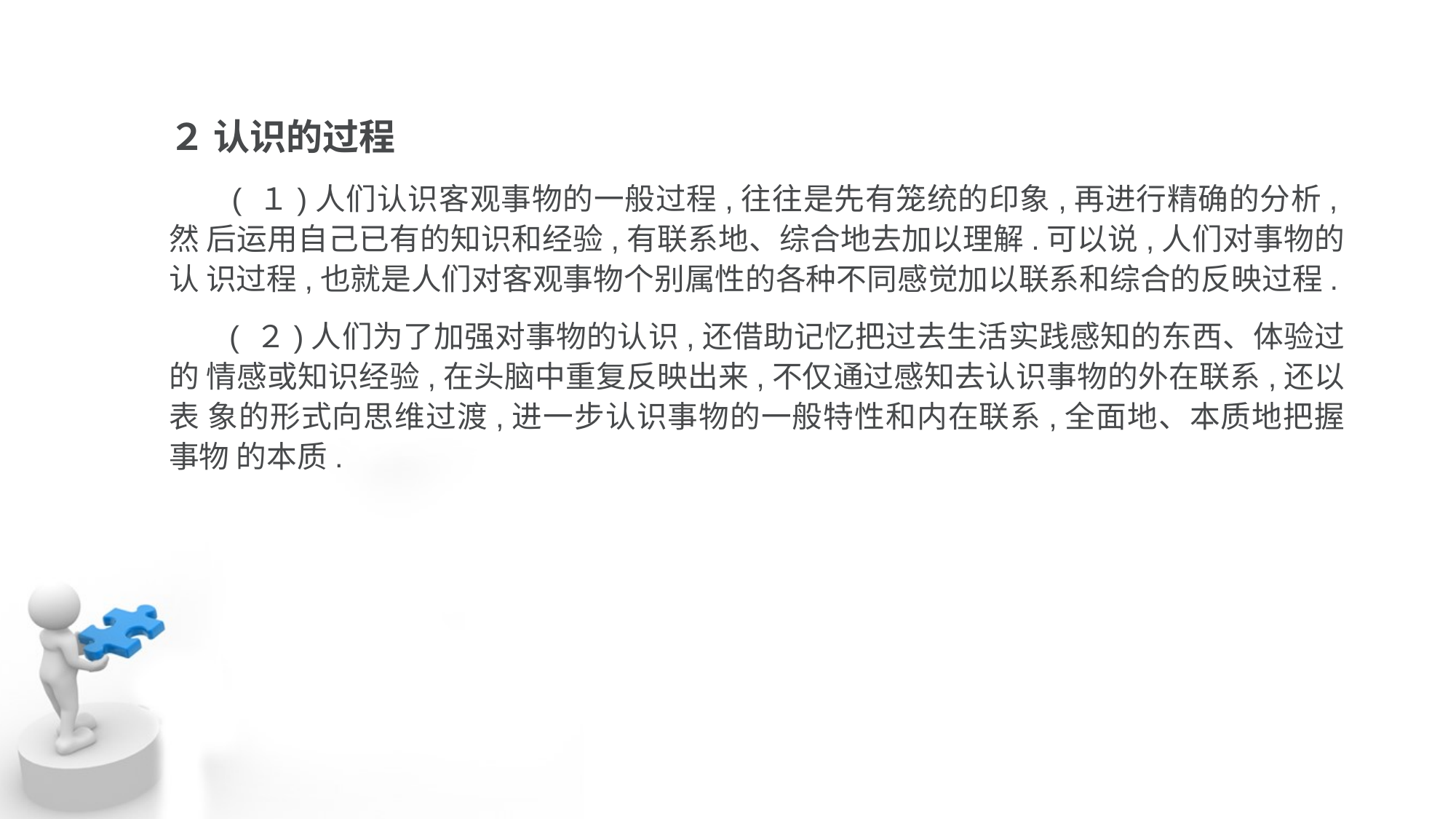

２ 认识的过程
       ( １)人们认识客观事物的一般过程,往往是先有笼统的印象,再进行精确的分析,然 后运用自己已有的知识和经验,有联系地、综合地去加以理解.可以说,人们对事物的认 识过程,也就是人们对客观事物个别属性的各种不同感觉加以联系和综合的反映过程.
       ( ２)人们为了加强对事物的认识,还借助记忆把过去生活实践感知的东西、体验过的 情感或知识经验,在头脑中重复反映出来,不仅通过感知去认识事物的外在联系,还以表 象的形式向思维过渡,进一步认识事物的一般特性和内在联系,全面地、本质地把握事物 的本质.